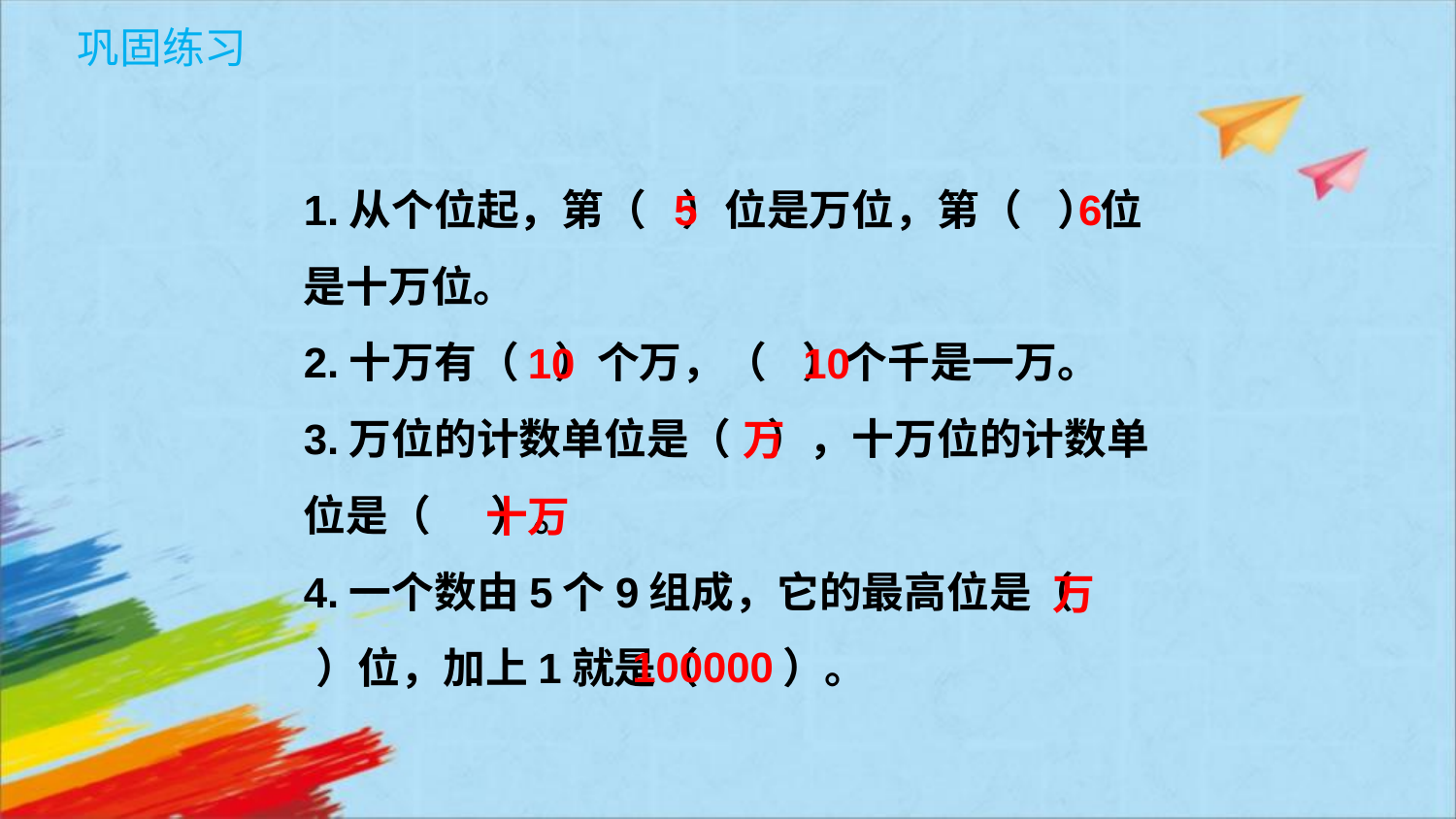

1.从个位起，第（   ）位是万位，第（   ）位是十万位。
2.十万有（   ）个万，（   ）个千是一万。
3.万位的计数单位是（   ），十万位的计数单位是（     ）。
4.一个数由5个9组成，它的最高位是（    ）位，加上1就是（       ）。

5
6
10
10
万
十万
万
100000